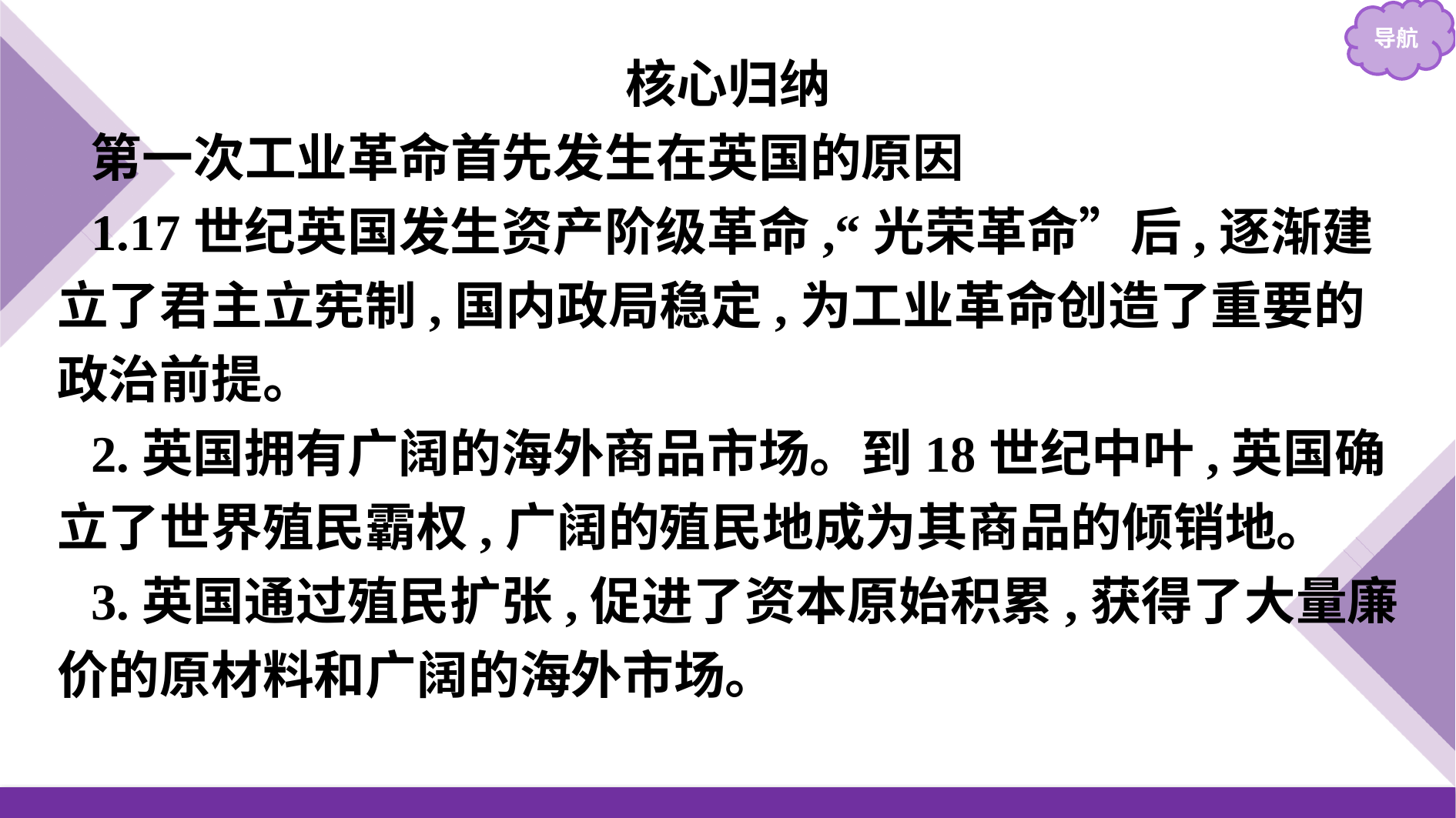

核心归纳
第一次工业革命首先发生在英国的原因
1.17世纪英国发生资产阶级革命,“光荣革命”后,逐渐建立了君主立宪制,国内政局稳定,为工业革命创造了重要的政治前提。
2.英国拥有广阔的海外商品市场。到18世纪中叶,英国确立了世界殖民霸权,广阔的殖民地成为其商品的倾销地。
3.英国通过殖民扩张,促进了资本原始积累,获得了大量廉价的原材料和广阔的海外市场。